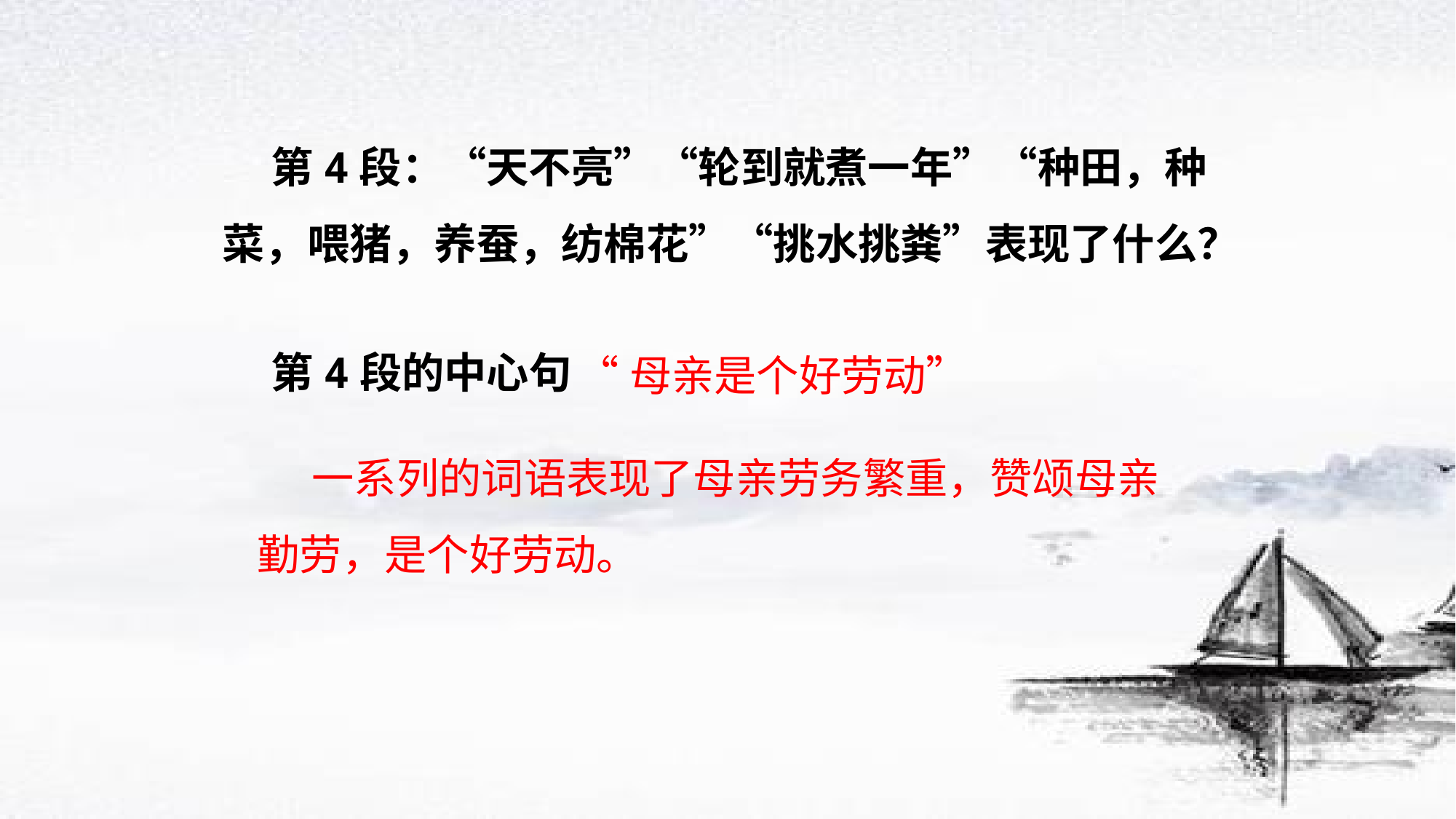

第4段：“天不亮”“轮到就煮一年”“种田，种菜，喂猪，养蚕，纺棉花”“挑水挑粪”表现了什么？

第4段的中心句
“母亲是个好劳动”
一系列的词语表现了母亲劳务繁重，赞颂母亲勤劳，是个好劳动。